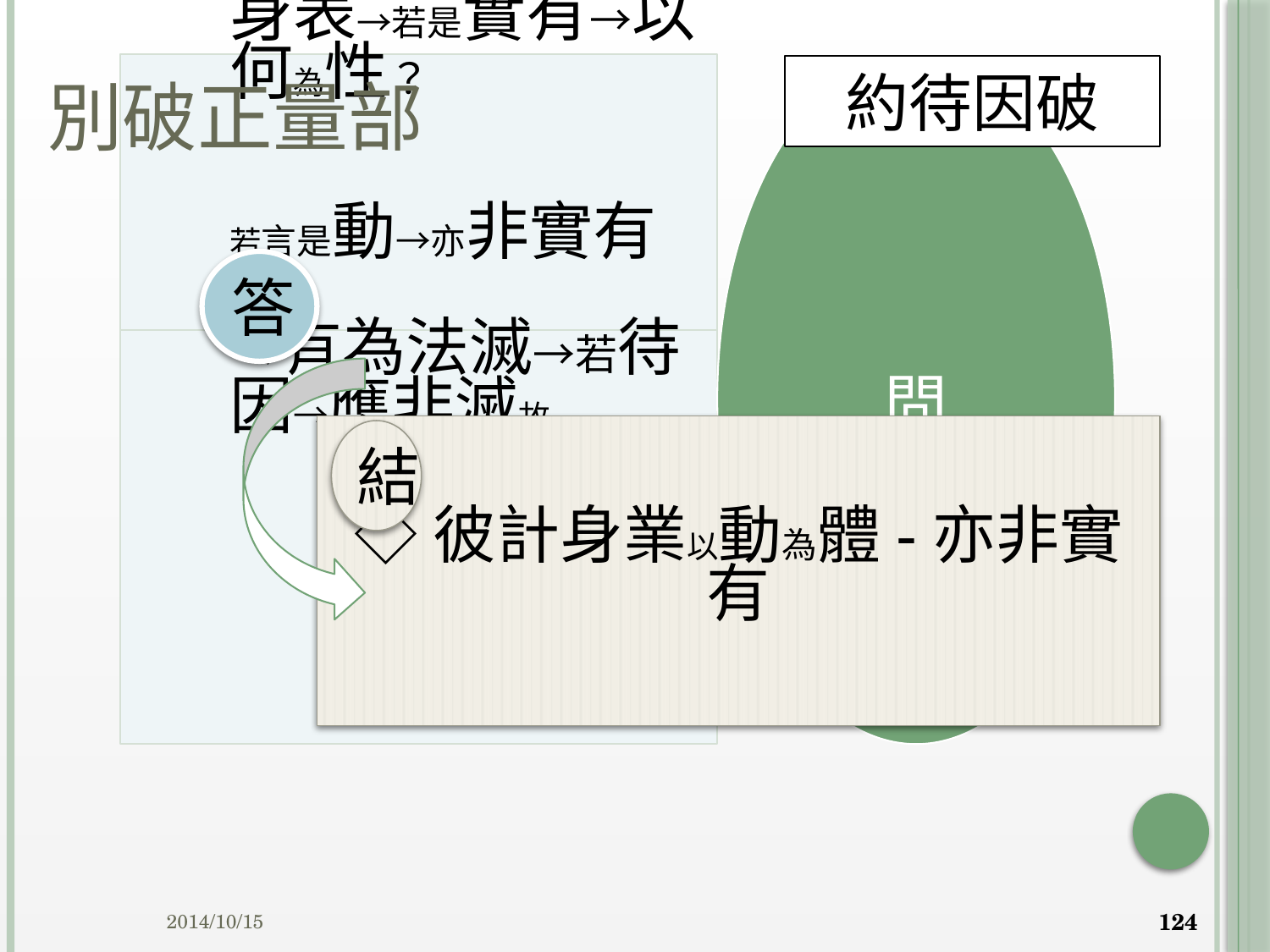

# 別破正量部
問
身表→若是實有→以何為性？
約待因破
答

◇彼計身業以動為體-亦非實有
結
2014/10/15
124